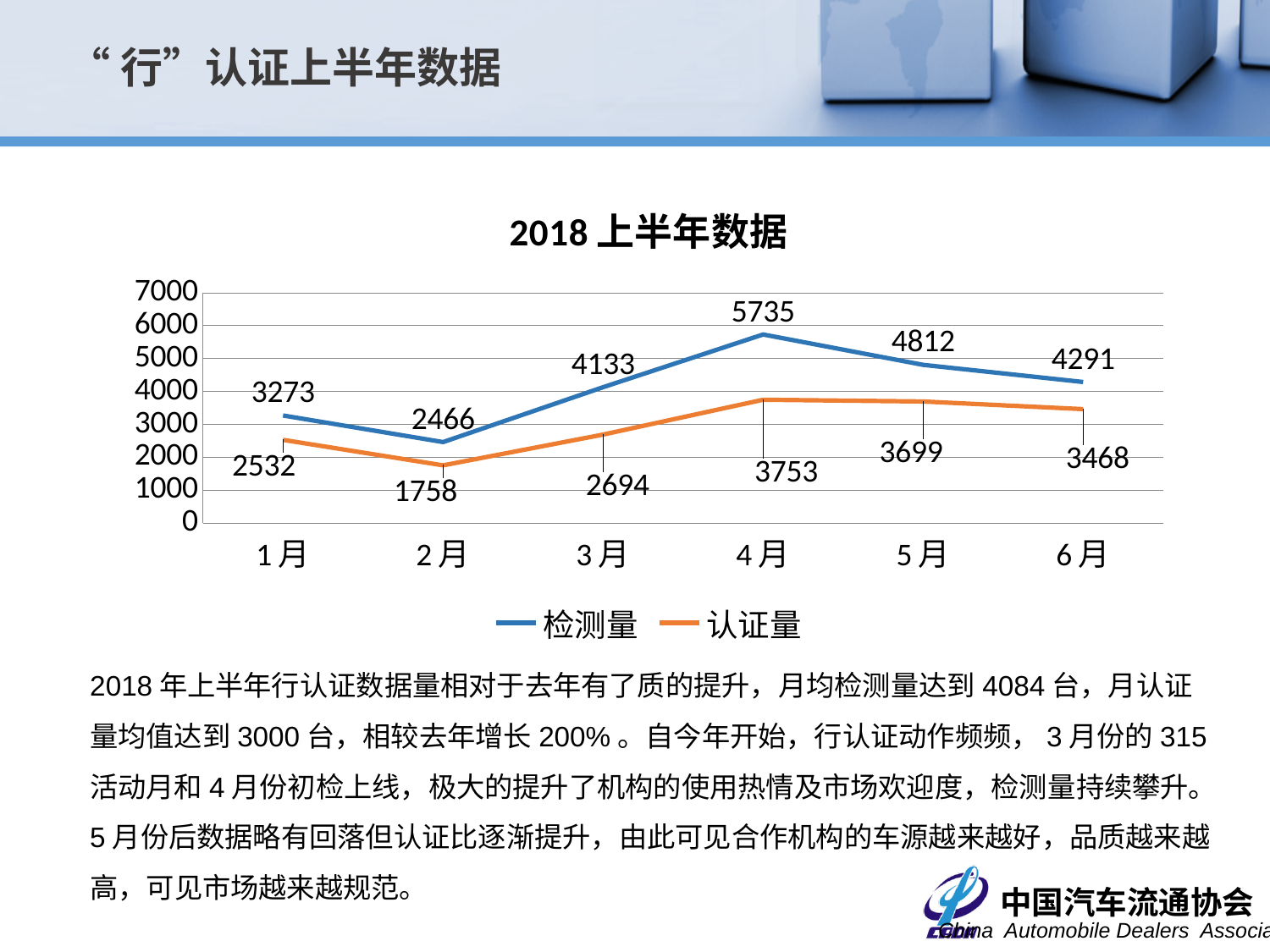

“行”认证上半年数据

### Chart: 2018上半年数据

| Category | 检测量 | 认证量 |
|---|---|---|
| 1月 | 3273.0 | 2532.0 |
| 2月 | 2466.0 | 1758.0 |
| 3月 | 4133.0 | 2694.0 |
| 4月 | 5735.0 | 3753.0 |
| 5月 | 4812.0 | 3699.0 |
| 6月 | 4291.0 | 3468.0 |
2018年上半年行认证数据量相对于去年有了质的提升，月均检测量达到4084台，月认证量均值达到3000台，相较去年增长200%。自今年开始，行认证动作频频，3月份的315活动月和4月份初检上线，极大的提升了机构的使用热情及市场欢迎度，检测量持续攀升。5月份后数据略有回落但认证比逐渐提升，由此可见合作机构的车源越来越好，品质越来越高，可见市场越来越规范。